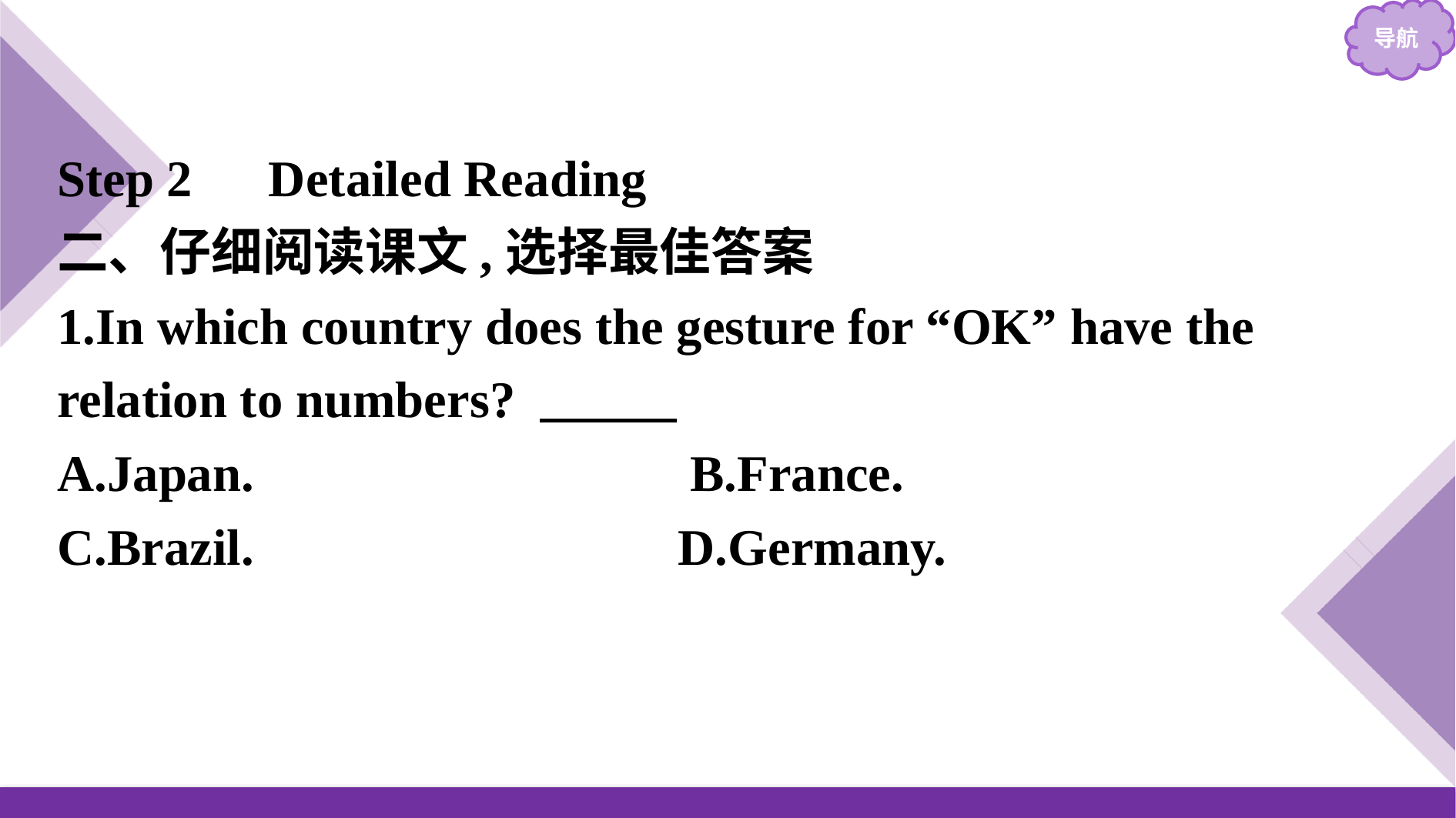

Step 2　Detailed Reading
二、仔细阅读课文,选择最佳答案
1.In which country does the gesture for “OK” have the relation to numbers?　B
A.Japan.　　　　　　　　B.France.
C.Brazil.	                           D.Germany.